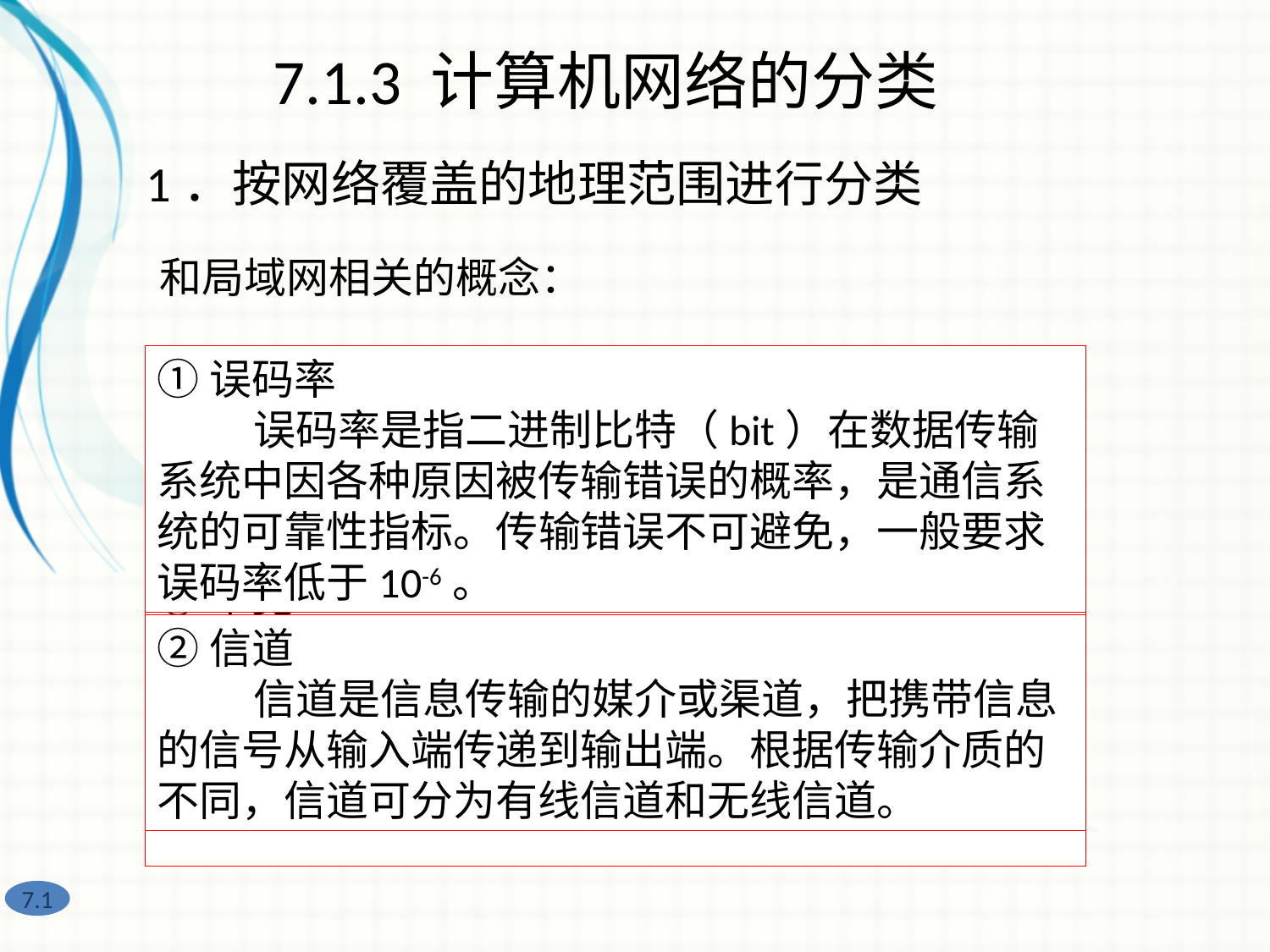

7.1.3 计算机网络的分类
1．按网络覆盖的地理范围进行分类
和局域网相关的概念：
⑤传输速率
         传输速率用来表示数字信道传输信息的能力，指在单位时间内传输的二进制数位数，单位是比特/秒，即bps。有时也用kbps、Mbps、Gbps、Tbps为单位，它们之间的关系是1×103倍。
         最大数据传输速率与带宽有关系，因此常用带宽来表示信道的传输速率。传输速率和带宽是通信系统的主要技术指标。

③频率
         频率是模拟信息波每秒的周期数，常用单位有Hz、kHz、MHz或GHz。信道的带宽越宽，可用的频率越多，传输数据的能力越强。
①误码率
         误码率是指二进制比特（bit）在数据传输系统中因各种原因被传输错误的概率，是通信系统的可靠性指标。传输错误不可避免，一般要求误码率低于10-6。
④带宽
         带宽表示模拟信道传输信息的能力，指信号的最高频率和最低频率之差，即频率的范围。

②信道
         信道是信息传输的媒介或渠道，把携带信息的信号从输入端传递到输出端。根据传输介质的不同，信道可分为有线信道和无线信道。